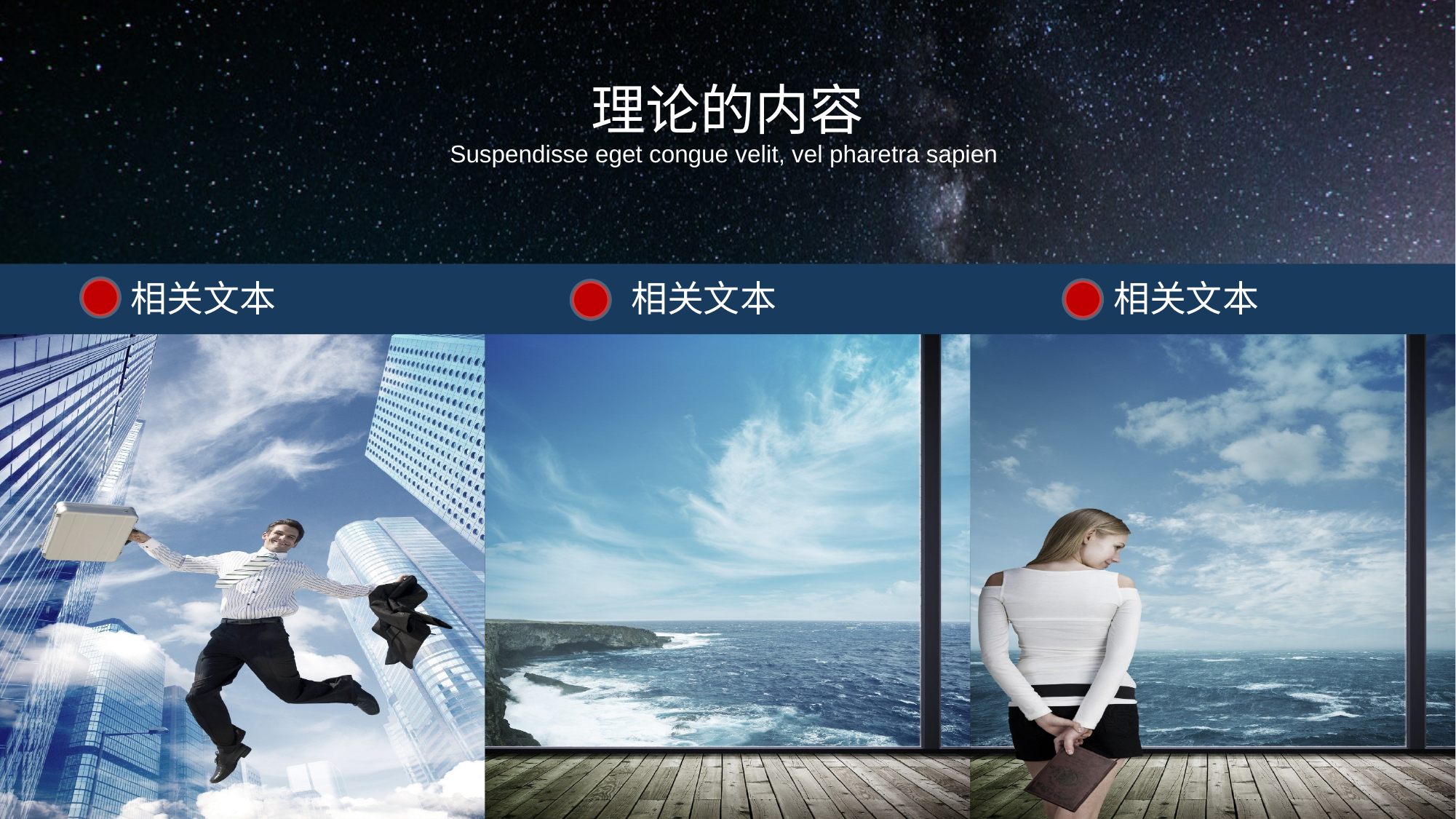

理论的内容
Suspendisse eget congue velit, vel pharetra sapien.

相关文本
相关文本
相关文本